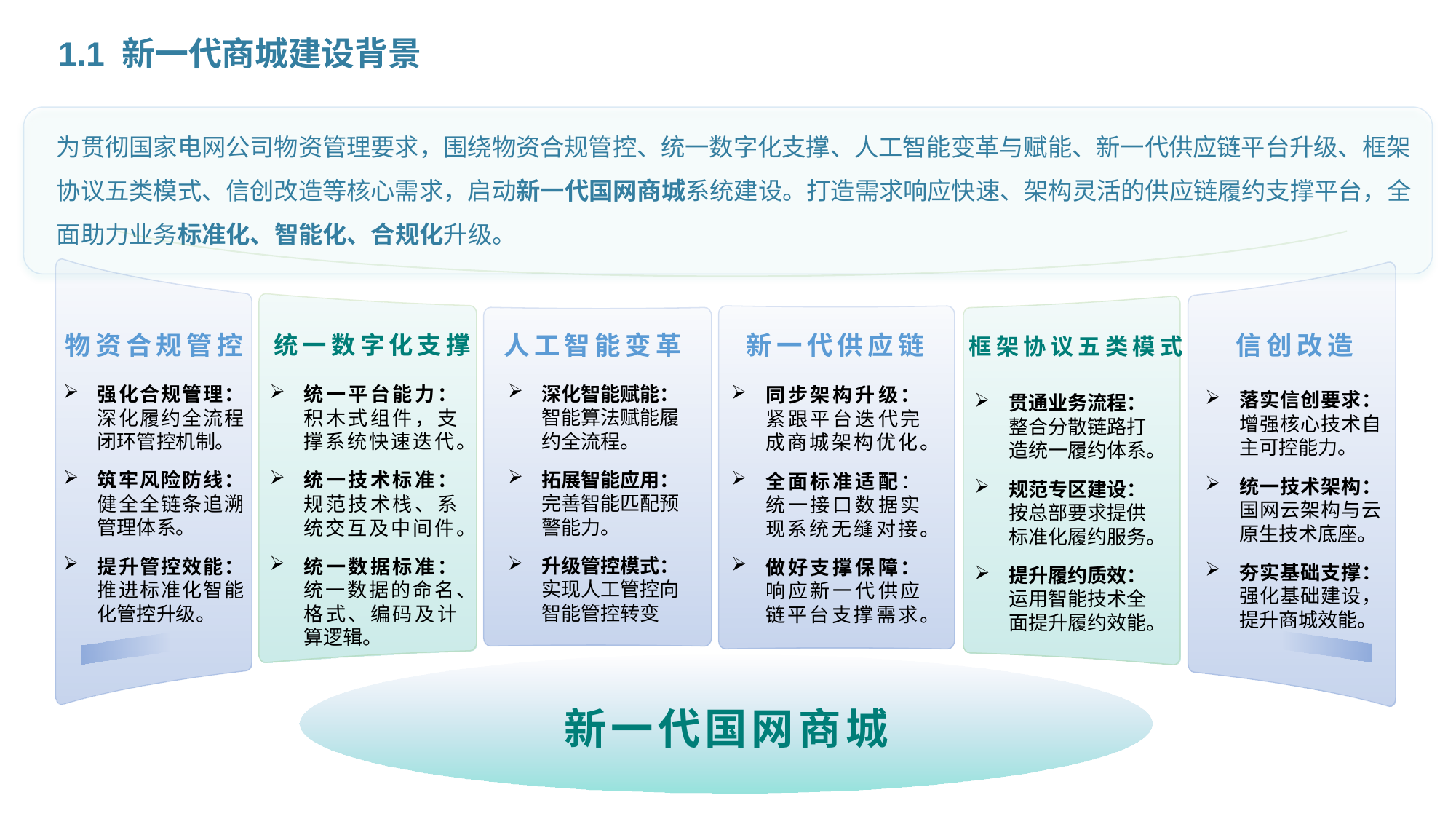

1.2.新一代商城建设背景
1.1 新一代商城建设背景

为贯彻国家电网公司物资管理要求，围绕物资合规管控、统一数字化支撑、人工智能变革与赋能、新一代供应链平台升级、框架协议五类模式、信创改造等核心需求，启动新一代国网商城系统建设。打造需求响应快速、架构灵活的供应链履约支撑平台，全面助力业务标准化、智能化、合规化升级。

统一数字化支撑
新一代供应链
物资合规管控
人工智能变革
信创改造
框架协议五类模式
深化智能赋能：智能算法赋能履约全流程。
拓展智能应用：完善智能匹配预警能力。
升级管控模式： 实现人工管控向智能管控转变

强化合规管理：深化履约全流程闭环管控机制。
筑牢风险防线：健全全链条追溯管理体系。
提升管控效能：推进标准化智能化管控升级。
统一平台能力：积木式组件，支撑系统快速迭代。
统一技术标准：规范技术栈、系统交互及中间件。
统一数据标准：统一数据的命名、格式、编码及计算逻辑。
同步架构升级：紧跟平台迭代完成商城架构优化。
全面标准适配：统一接口数据实现系统无缝对接。
做好支撑保障：响应新一代供应链平台支撑需求。
落实信创要求：增强核心技术自主可控能力。
统一技术架构：国网云架构与云原生技术底座。
夯实基础支撑：强化基础建设，提升商城效能。

贯通业务流程：整合分散链路打造统一履约体系。
规范专区建设：按总部要求提供标准化履约服务。
提升履约质效：运用智能技术全面提升履约效能。

新一代国网商城